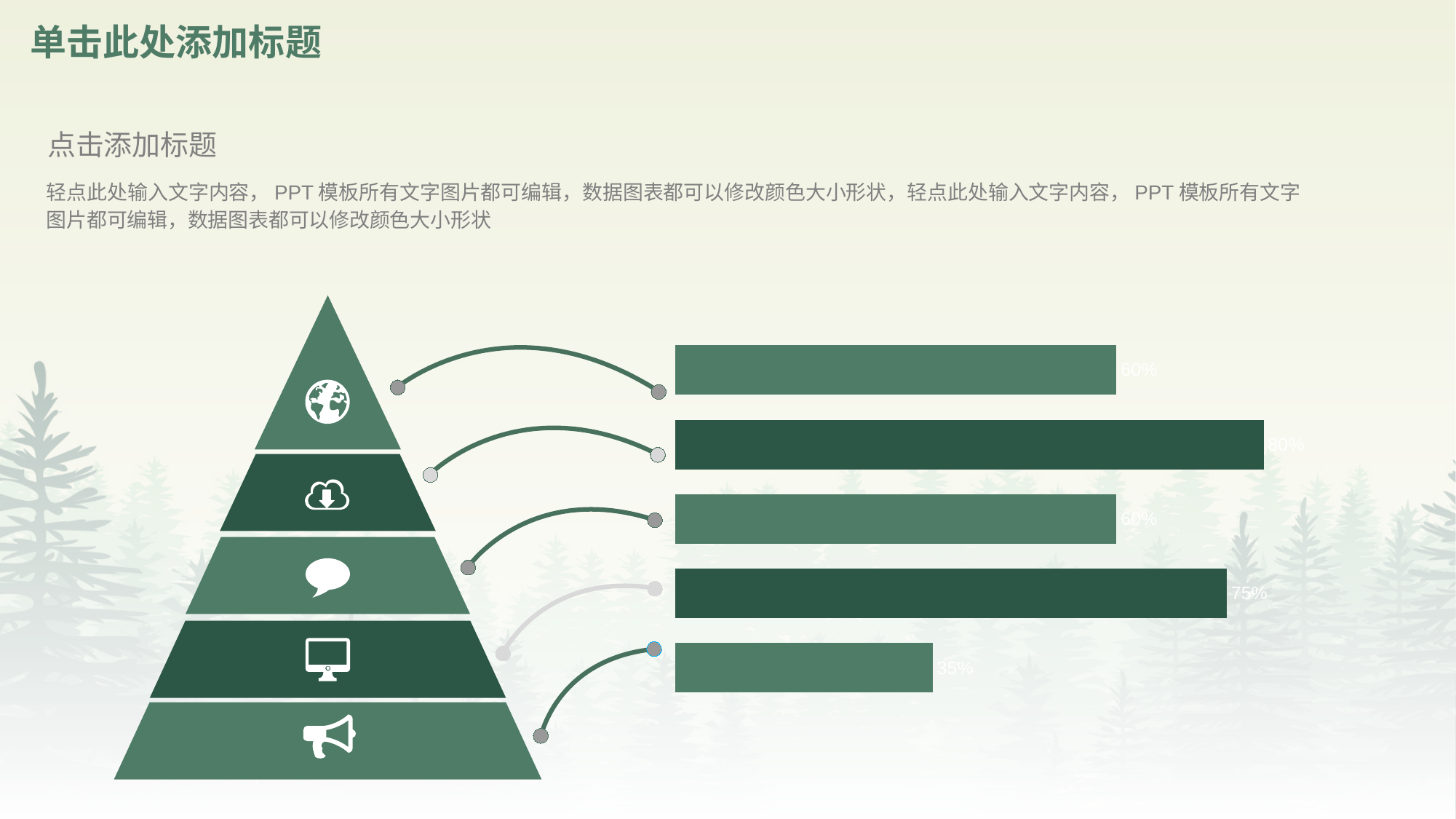

# 单击此处添加标题
点击添加标题
轻点此处输入文字内容，PPT模板所有文字图片都可编辑，数据图表都可以修改颜色大小形状，轻点此处输入文字内容，PPT模板所有文字图片都可编辑，数据图表都可以修改颜色大小形状

### Chart

| Category | 系列 1 | 系列 2 | 系列 3 | 系列 4 | 系列 5 |
|---|---|---|---|---|---|
| 类别 1 | 0.35000000000000003 | 0.7500000000000011 | 0.6000000000000011 | 0.8 | 0.6000000000000011 |